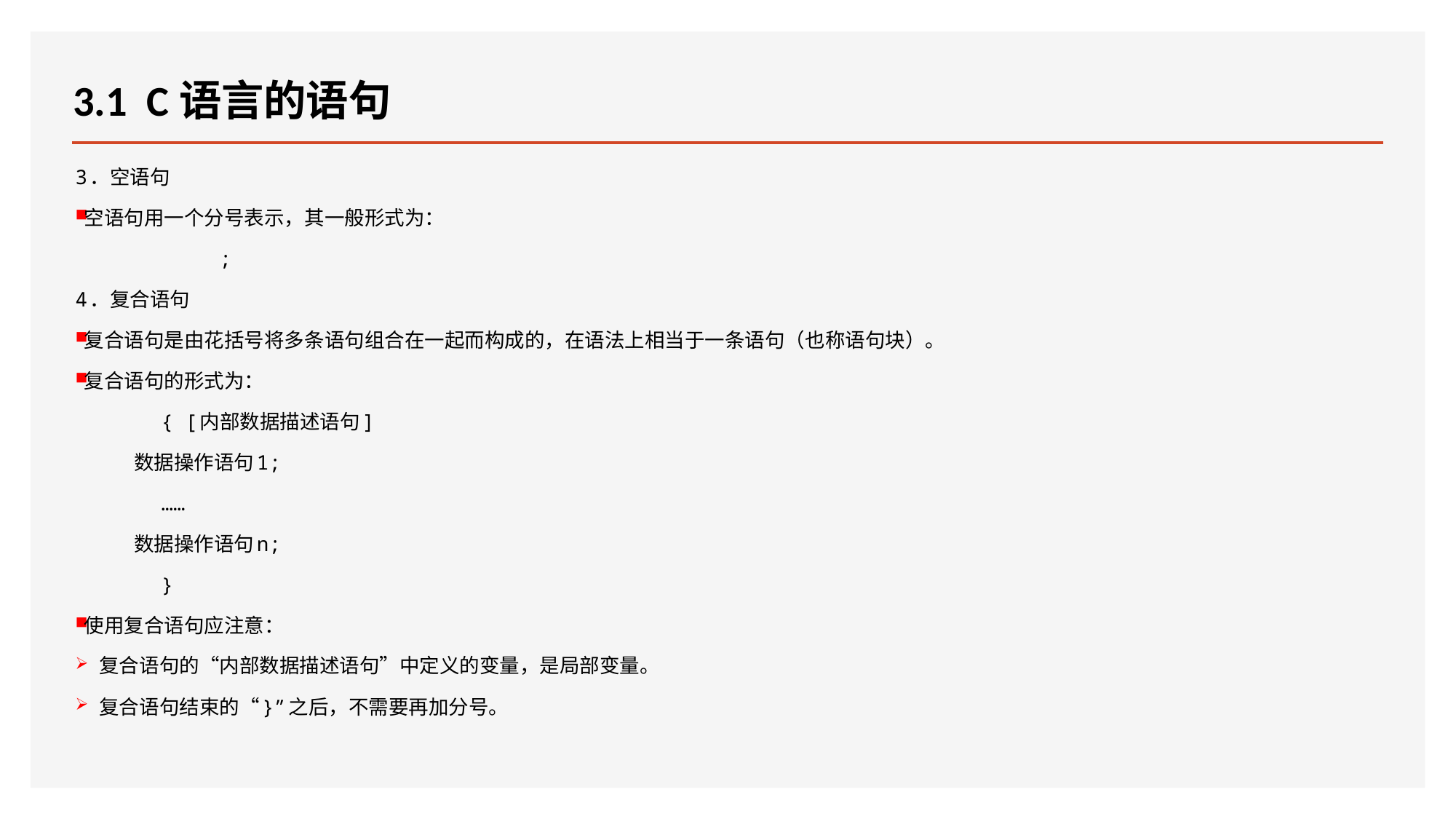

# 3.1  C语言的语句
3．空语句
空语句用一个分号表示，其一般形式为：
            ;
4．复合语句
复合语句是由花括号将多条语句组合在一起而构成的，在语法上相当于一条语句（也称语句块）。
复合语句的形式为：
    { [内部数据描述语句]
    数据操作语句1;
    ……
    数据操作语句n;
    }
使用复合语句应注意：
复合语句的“内部数据描述语句”中定义的变量，是局部变量。
复合语句结束的“}”之后，不需要再加分号。